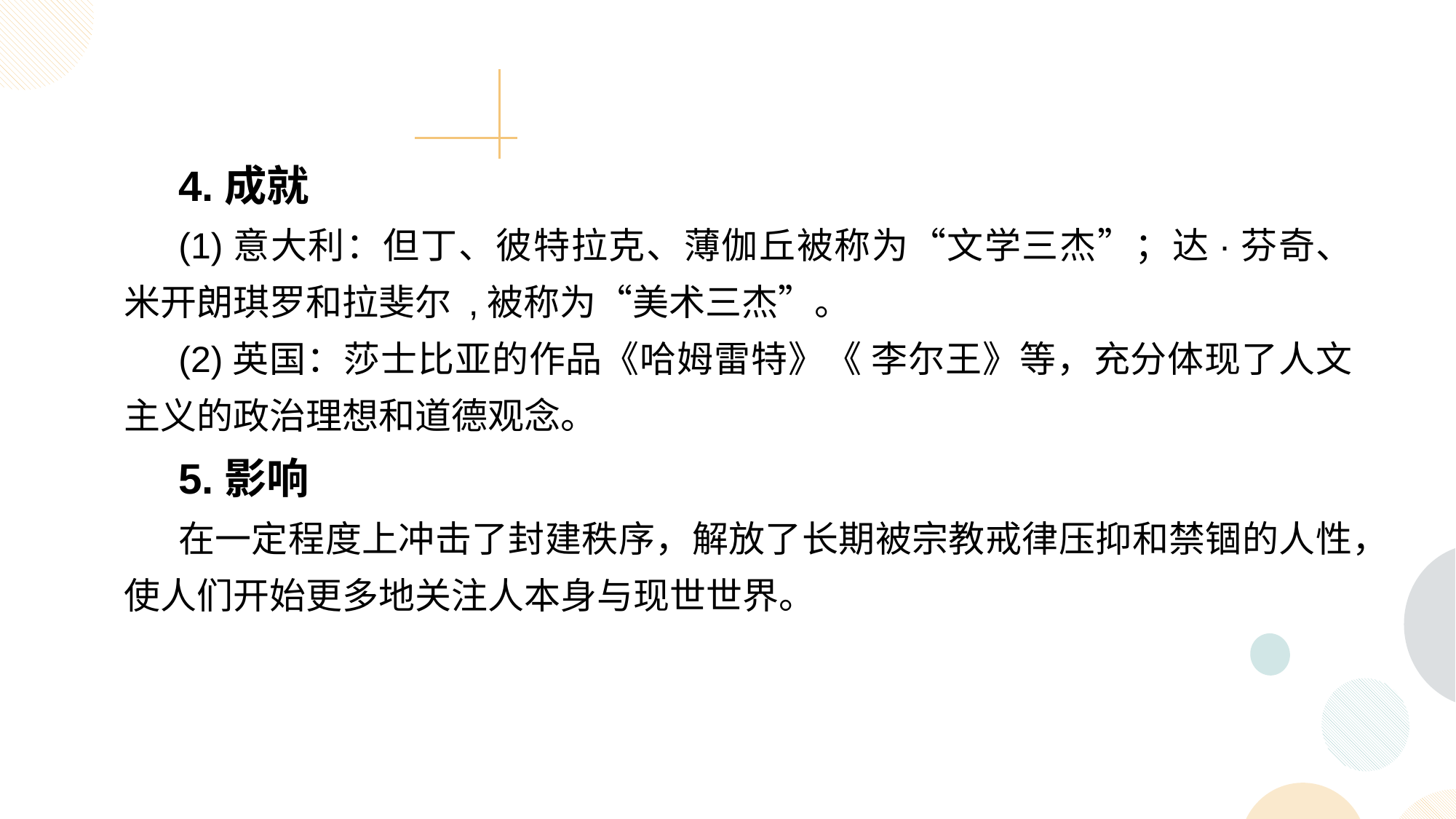

4.成就
(1)意大利：但丁、彼特拉克、薄伽丘被称为“文学三杰”；达·芬奇、米开朗琪罗和拉斐尔 ,被称为“美术三杰”。
(2)英国：莎士比亚的作品《哈姆雷特》《 李尔王》等，充分体现了人文主义的政治理想和道德观念。
5.影响
在一定程度上冲击了封建秩序，解放了长期被宗教戒律压抑和禁锢的人性，使人们开始更多地关注人本身与现世世界。